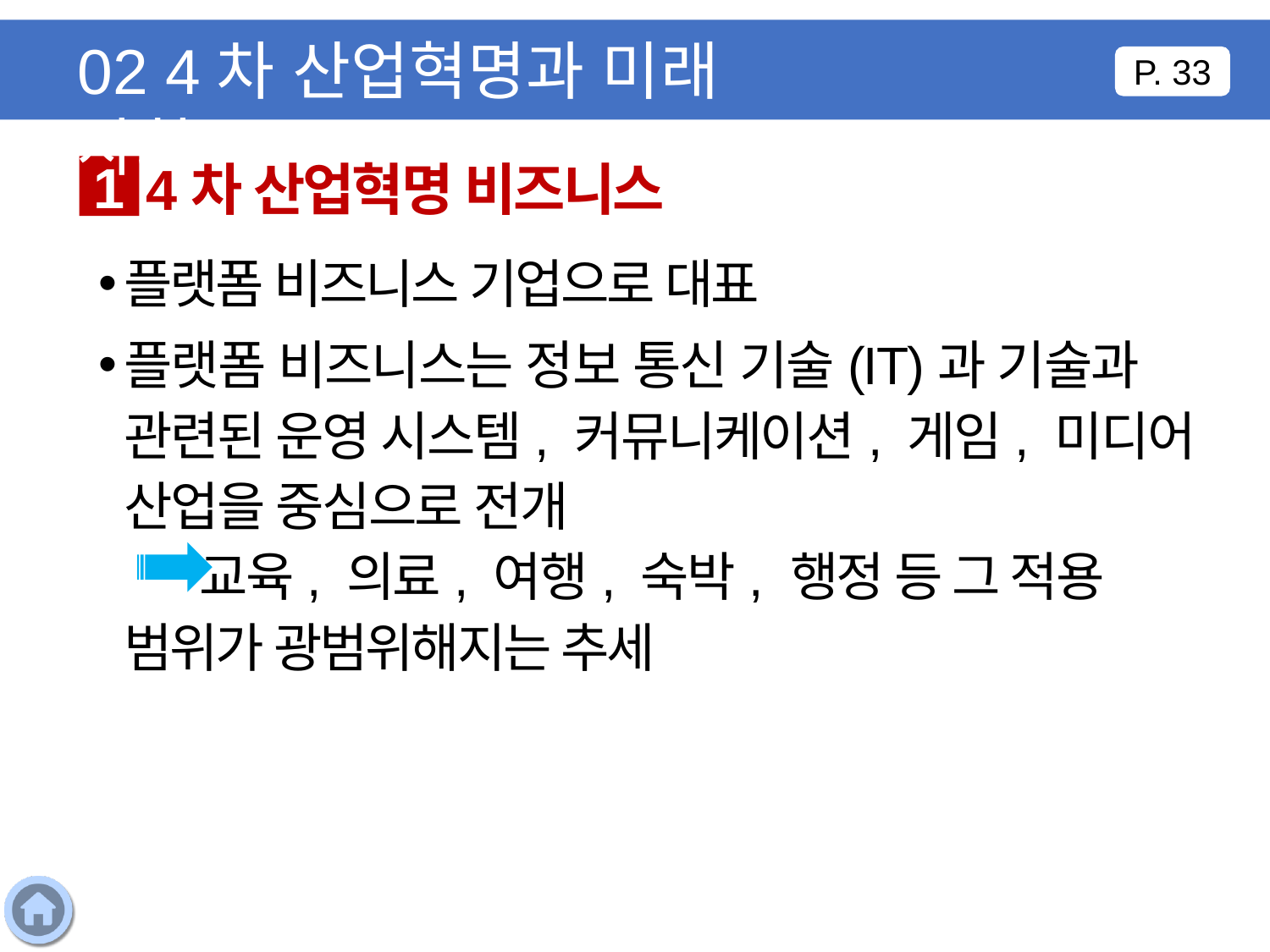

02 4차 산업혁명과 미래 사회
P. 33
4차 산업혁명 비즈니스
1
플랫폼 비즈니스 기업으로 대표
플랫폼 비즈니스는 정보 통신 기술(IT)과 기술과 관련된 운영 시스템, 커뮤니케이션, 게임, 미디어 산업을 중심으로 전개
      교육, 의료, 여행, 숙박, 행정 등 그 적용 범위가 광범위해지는 추세